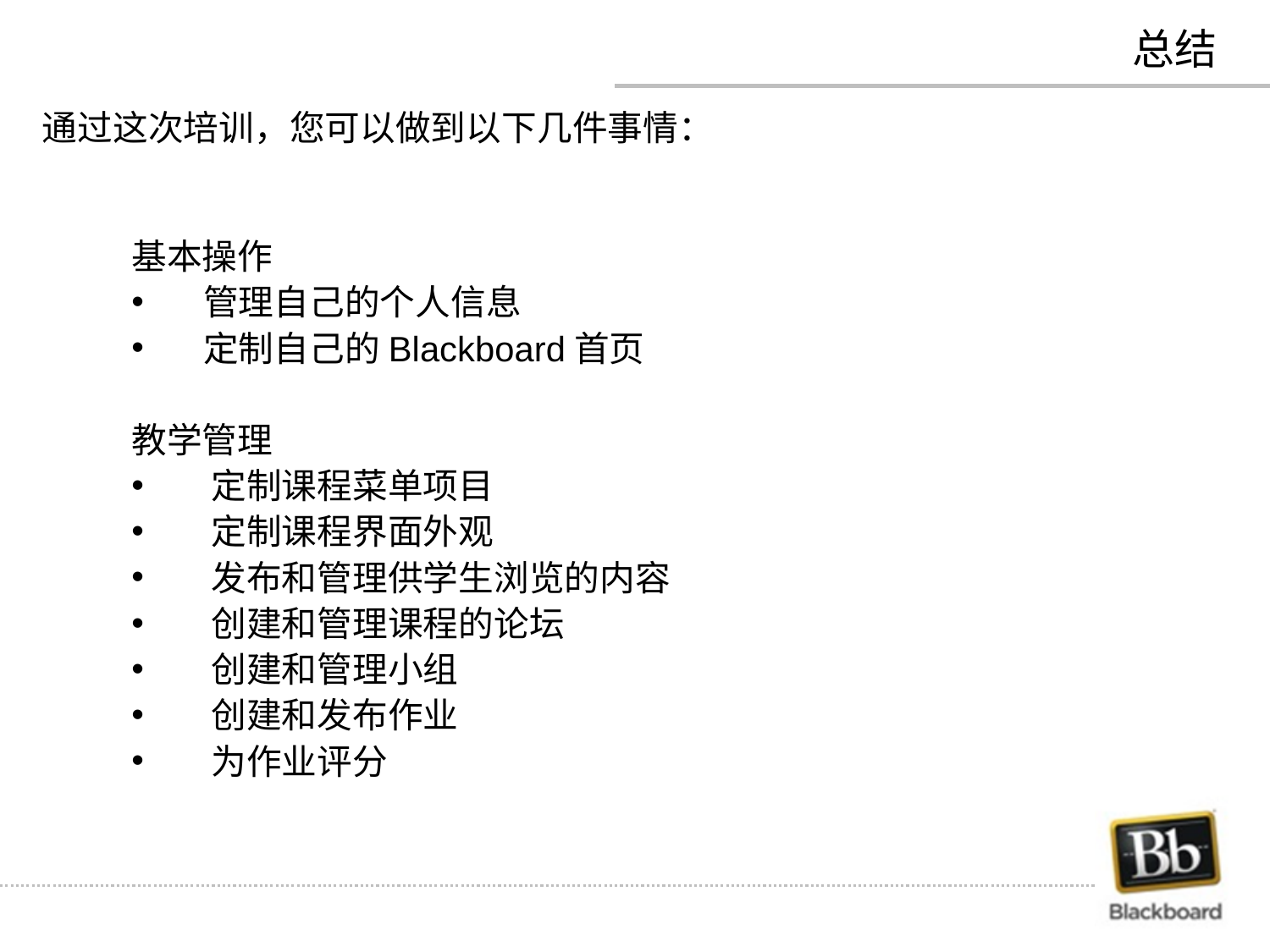

总结
通过这次培训，您可以做到以下几件事情：
基本操作
  管理自己的个人信息
  定制自己的Blackboard首页

教学管理
   定制课程菜单项目
   定制课程界面外观
   发布和管理供学生浏览的内容
   创建和管理课程的论坛
   创建和管理小组
   创建和发布作业
   为作业评分